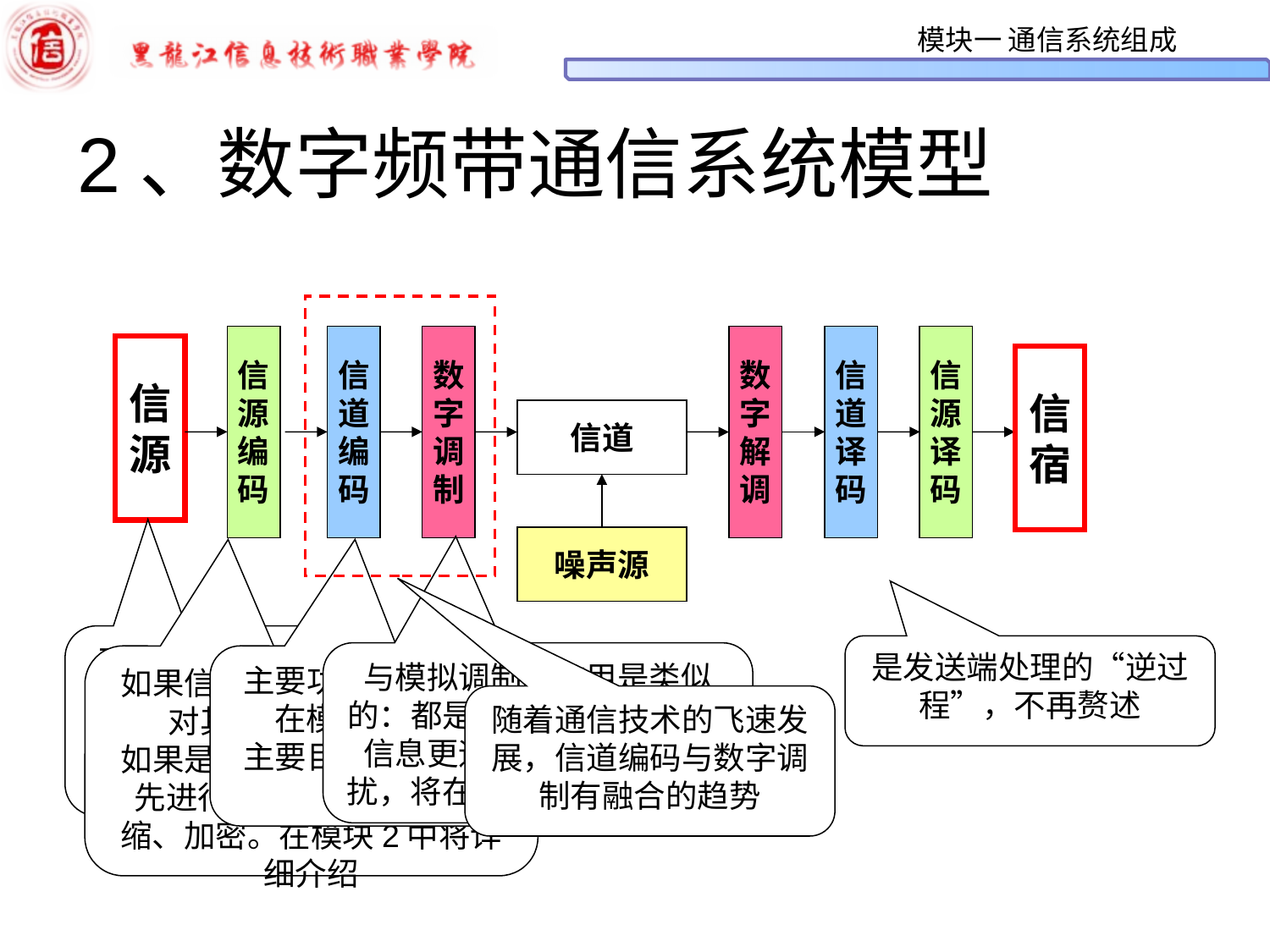

# 2、数字频带通信系统模型

信
源
编
码
信
道
编
码
数
字
调
制
数
字
解
调
信
道
译
码
信
源
译
码
信
宿
信道

噪声源
信
源
可能是模拟信源（如麦克风），也可能是数字信源（如计算机）
是发送端处理的“逆过程”，不再赘述
与模拟调制的作用是类似的：都是为了使通信传输的信息更远、更多、更抗干扰，将在模块5中详细介绍
如果信源是数字信源，主要对其压缩、加密等；
如果是信源是模拟信源，则先进行A/D变换再进行压缩、加密。在模块2中将详细介绍
主要功能是检错和纠错，将在模块4中详细介绍。
主要目的是为了保证通信的可靠性
随着通信技术的飞速发展，信道编码与数字调制有融合的趋势